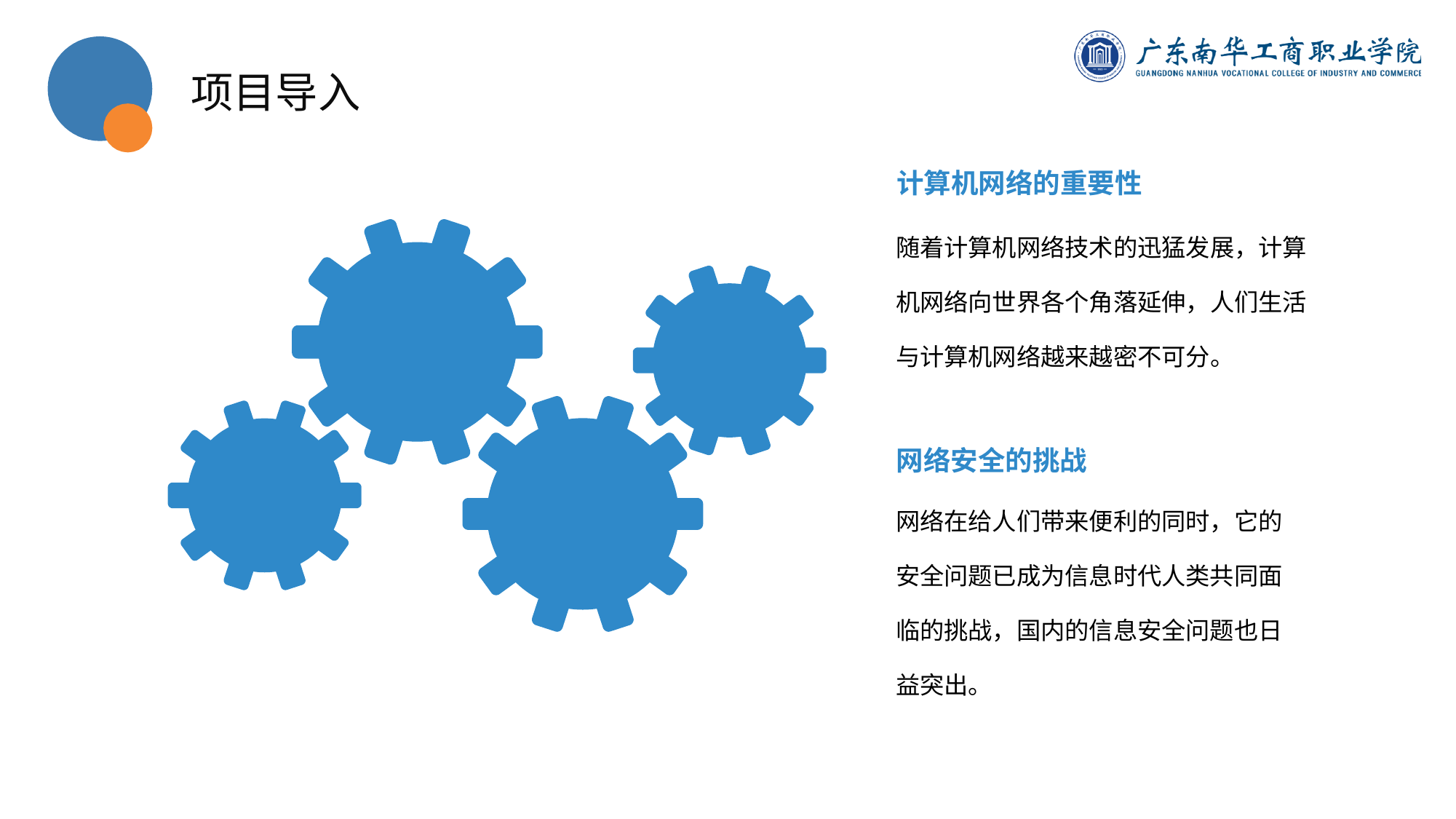

项目导入

计算机网络的重要性
随着计算机网络技术的迅猛发展，计算机网络向世界各个角落延伸，人们生活与计算机网络越来越密不可分。

网络安全的挑战

网络在给人们带来便利的同时，它的安全问题已成为信息时代人类共同面临的挑战，国内的信息安全问题也日益突出。